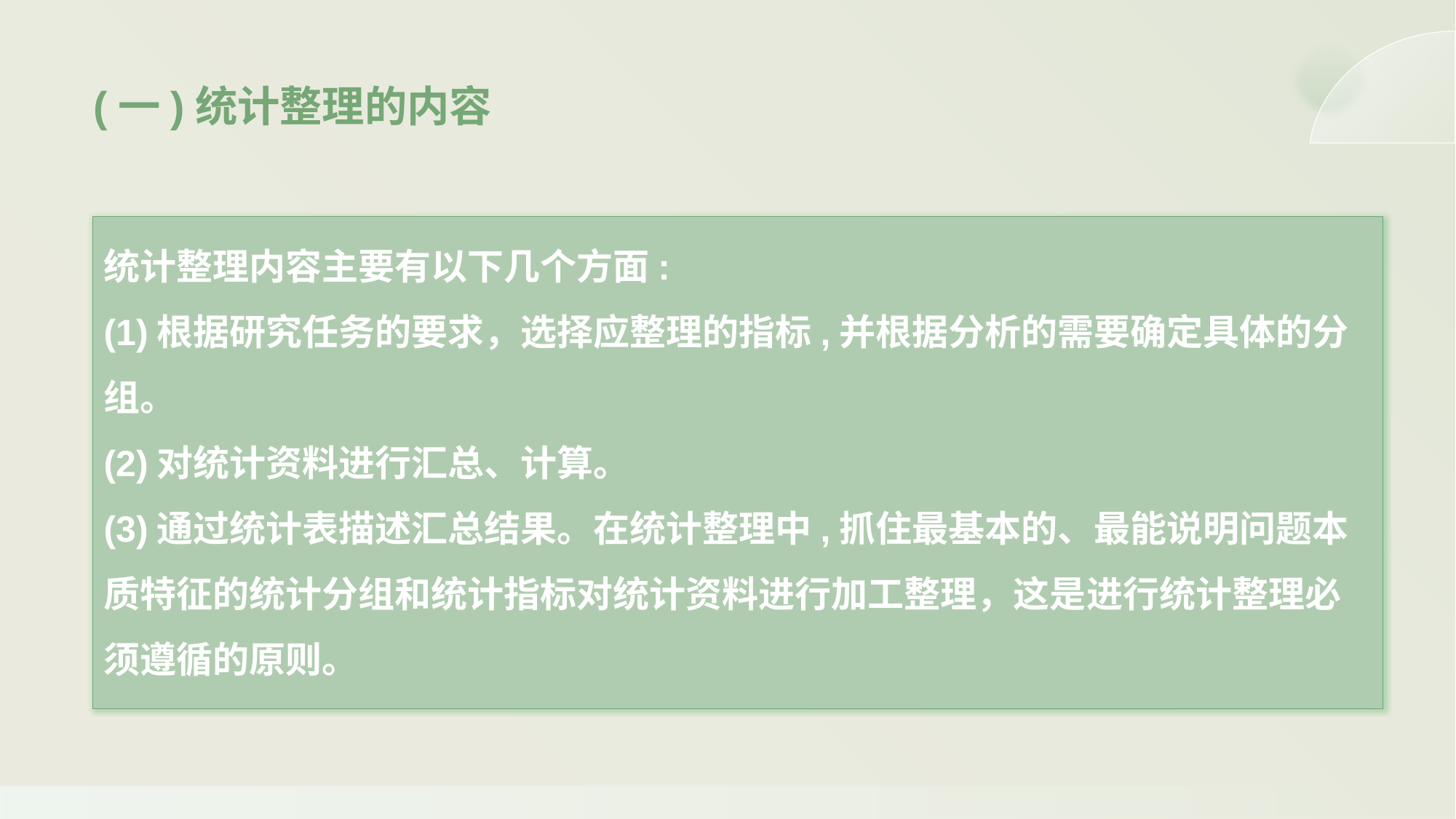

(一)统计整理的内容
统计整理内容主要有以下几个方面:
(1)根据研究任务的要求，选择应整理的指标,并根据分析的需要确定具体的分组。
(2)对统计资料进行汇总、计算。
(3)通过统计表描述汇总结果。在统计整理中,抓住最基本的、最能说明问题本质特征的统计分组和统计指标对统计资料进行加工整理，这是进行统计整理必须遵循的原则。